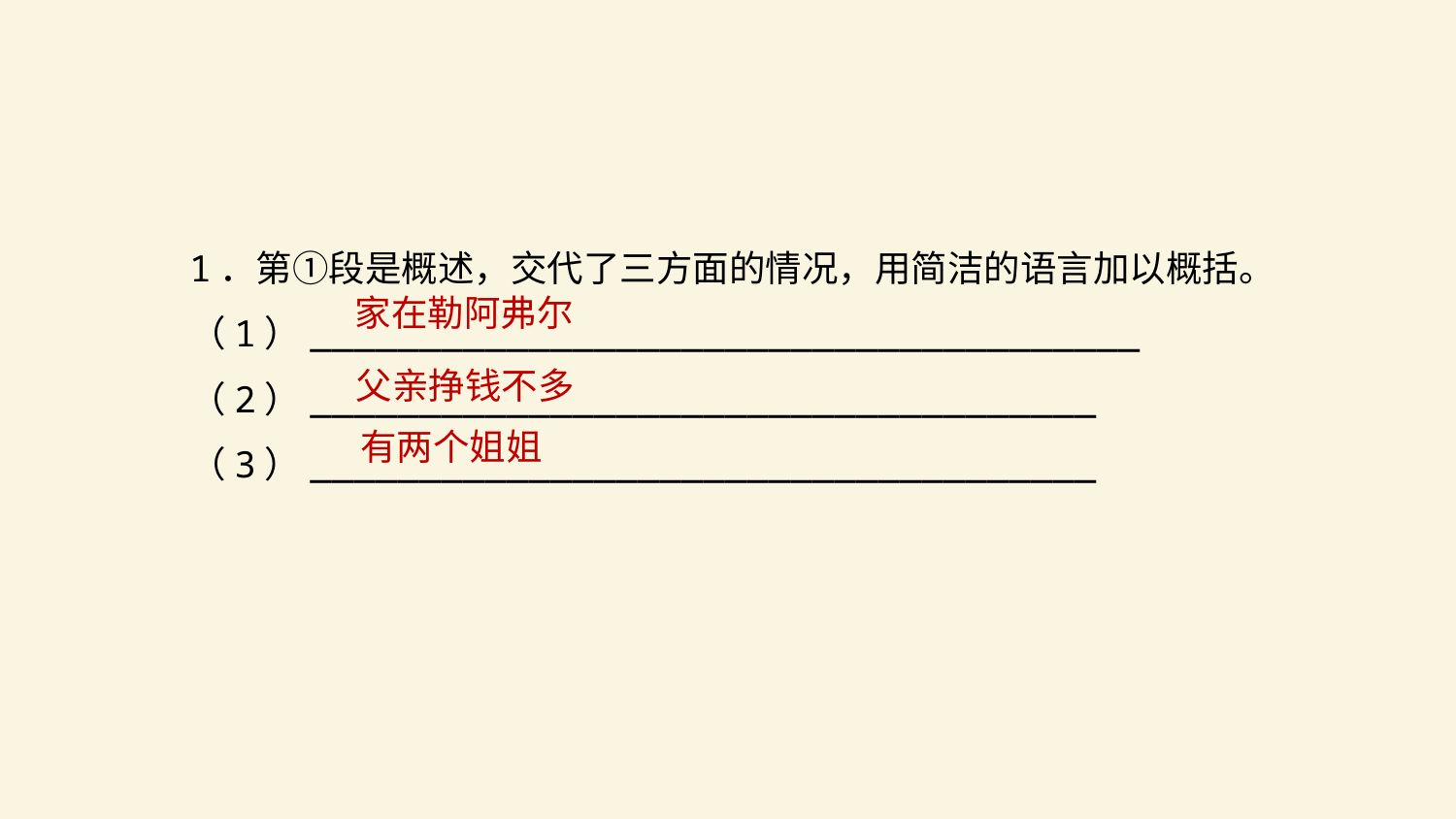

1．第①段是概述，交代了三方面的情况，用简洁的语言加以概括。
（1）______________________________________
（2）____________________________________
（3）____________________________________
家在勒阿弗尔
父亲挣钱不多
有两个姐姐